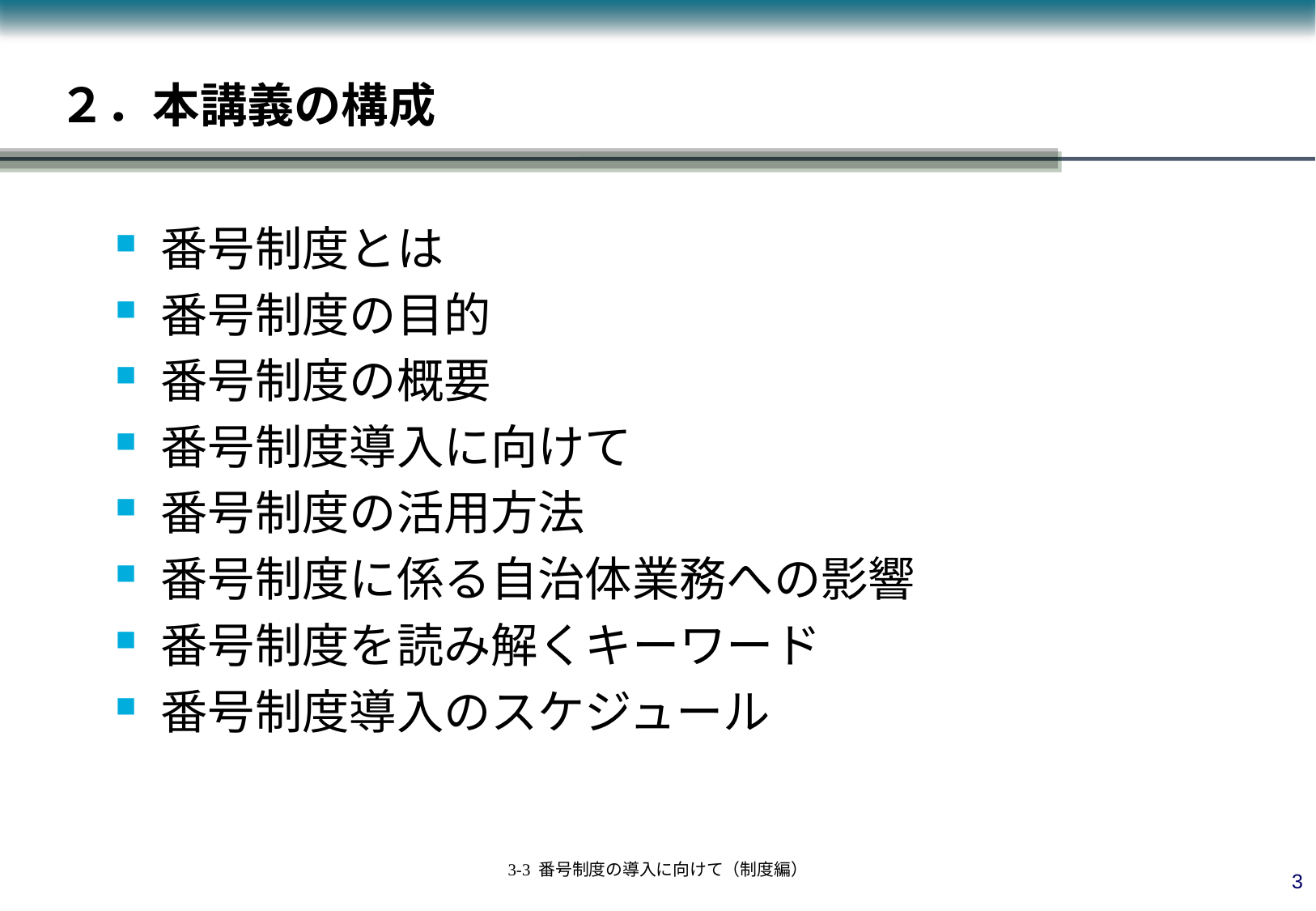

# ２．本講義の構成
番号制度とは
番号制度の目的
番号制度の概要
番号制度導入に向けて
番号制度の活用方法
番号制度に係る自治体業務への影響
番号制度を読み解くキーワード
番号制度導入のスケジュール
3
3-3 番号制度の導入に向けて（制度編）